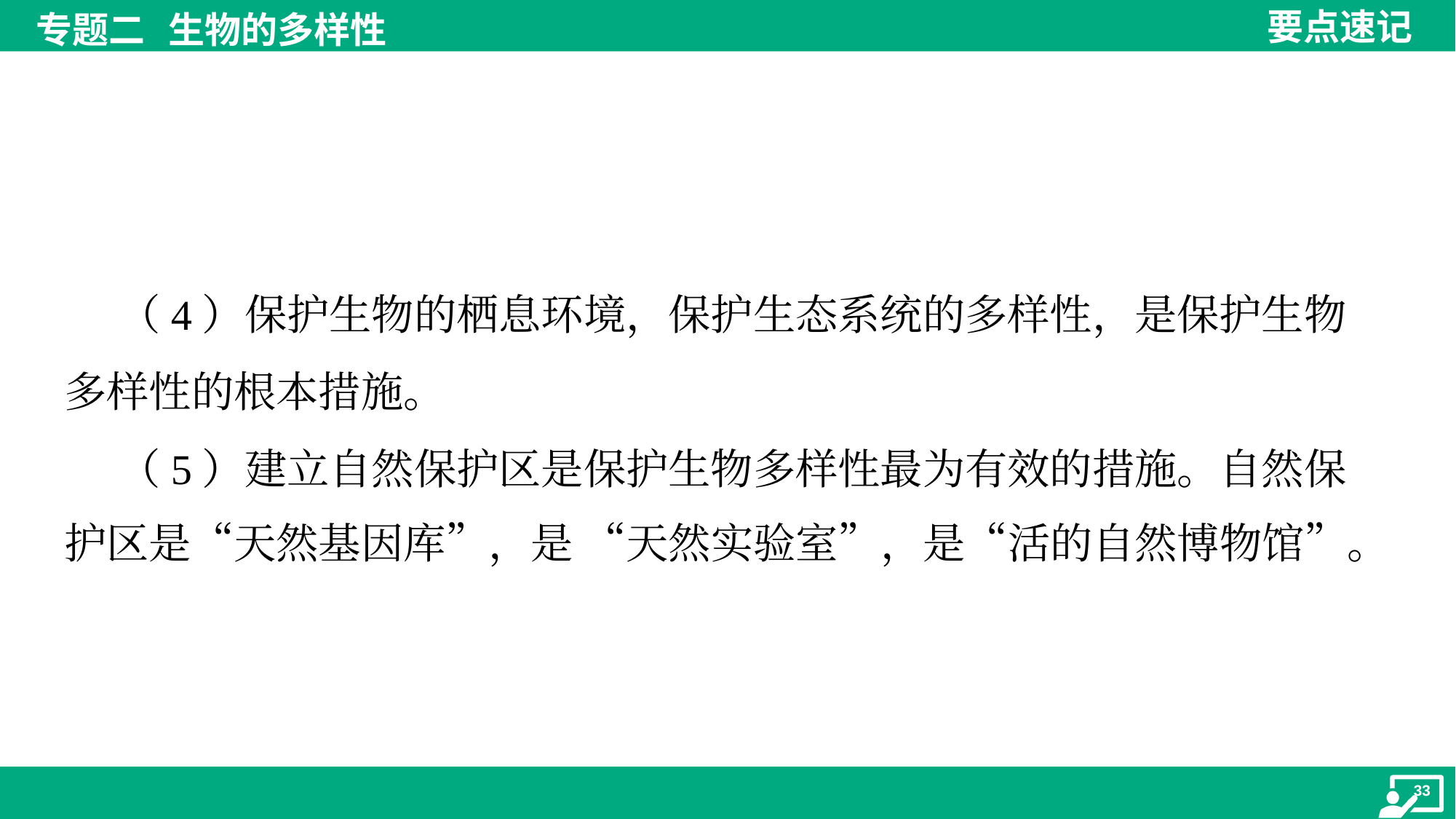

（4）保护生物的栖息环境，保护生态系统的多样性，是保护生物
多样性的根本措施。
    （5）建立自然保护区是保护生物多样性最为有效的措施。自然保
护区是“天然基因库”，是 “天然实验室”，是“活的自然博物馆”。